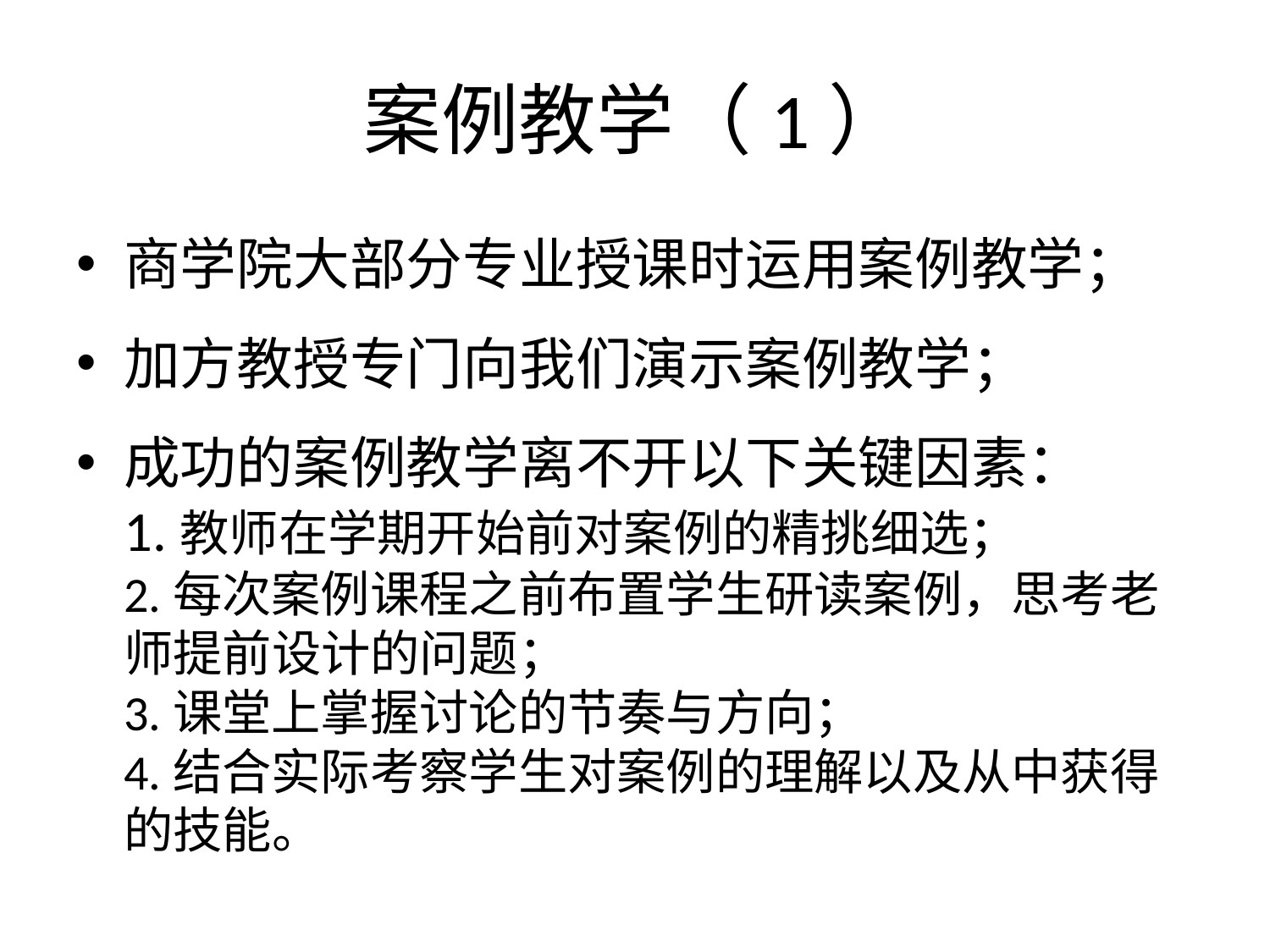

# 案例教学（1）
商学院大部分专业授课时运用案例教学；
加方教授专门向我们演示案例教学；
成功的案例教学离不开以下关键因素：
1.教师在学期开始前对案例的精挑细选；
2.每次案例课程之前布置学生研读案例，思考老师提前设计的问题；
3.课堂上掌握讨论的节奏与方向；
4.结合实际考察学生对案例的理解以及从中获得的技能。